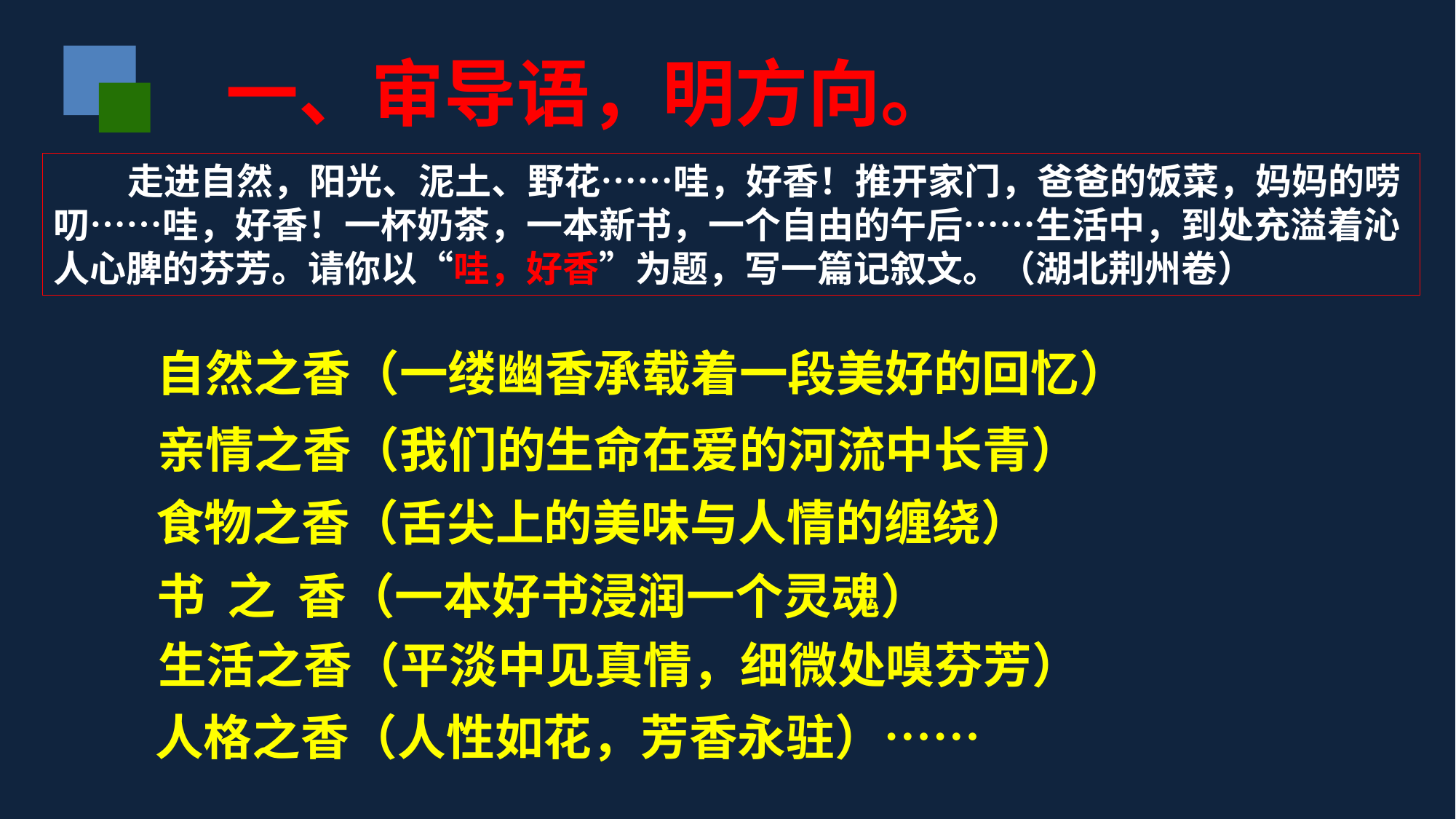

一、审导语，明方向。

        走进自然，阳光、泥土、野花……哇，好香！推开家门，爸爸的饭菜，妈妈的唠叨……哇，好香！一杯奶茶，一本新书，一个自由的午后……生活中，到处充溢着沁人心脾的芬芳。请你以“哇，好香”为题，写一篇记叙文。（湖北荆州卷）
自然之香（一缕幽香承载着一段美好的回忆）
亲情之香（我们的生命在爱的河流中长青）
食物之香（舌尖上的美味与人情的缠绕）
书  之  香（一本好书浸润一个灵魂）
生活之香（平淡中见真情，细微处嗅芬芳）
人格之香（人性如花，芳香永驻）……